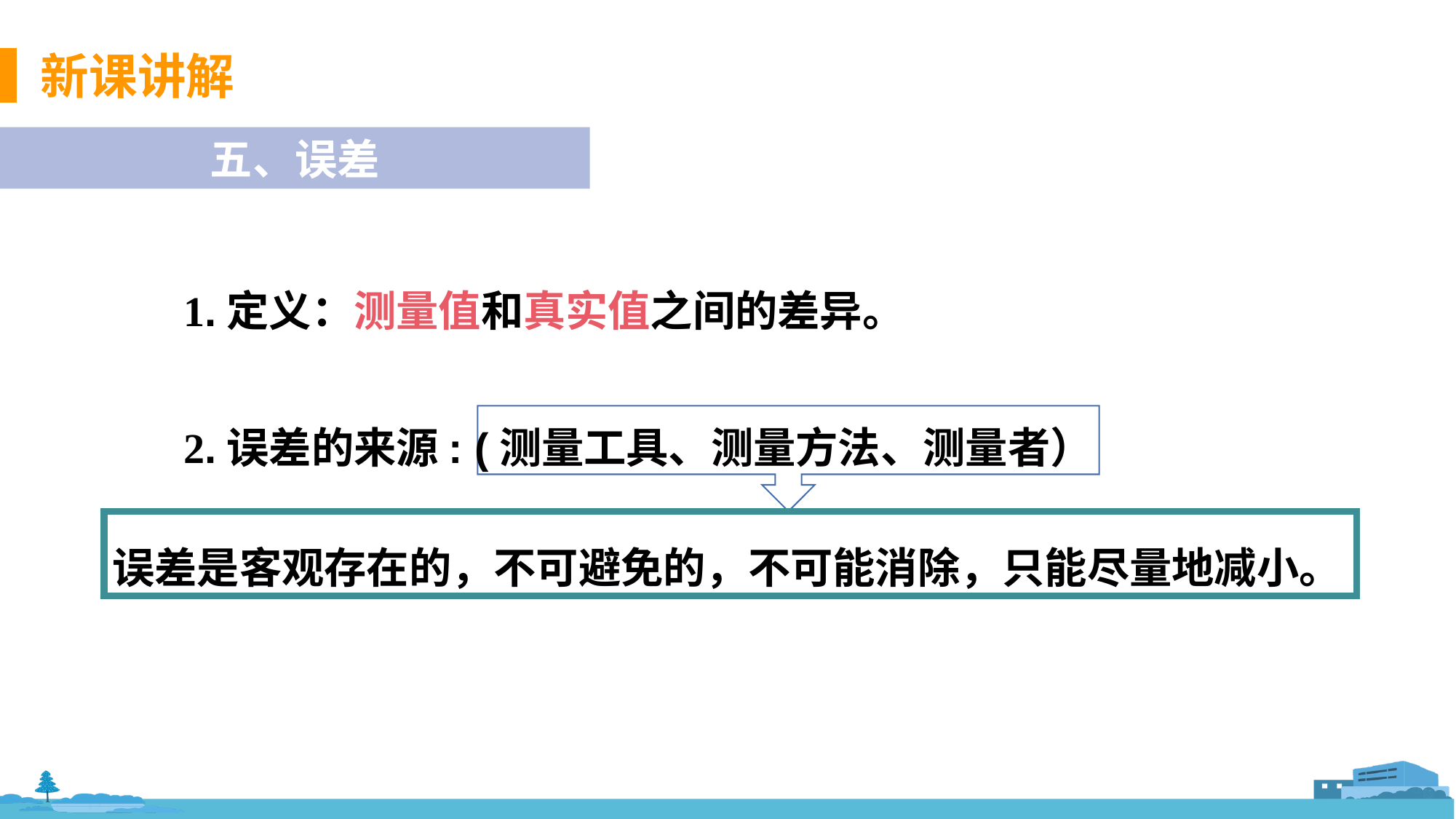

五、误差
1.定义：测量值和真实值之间的差异。
2.误差的来源: (测量工具、测量方法、测量者）

误差是客观存在的，不可避免的，不可能消除，只能尽量地减小。